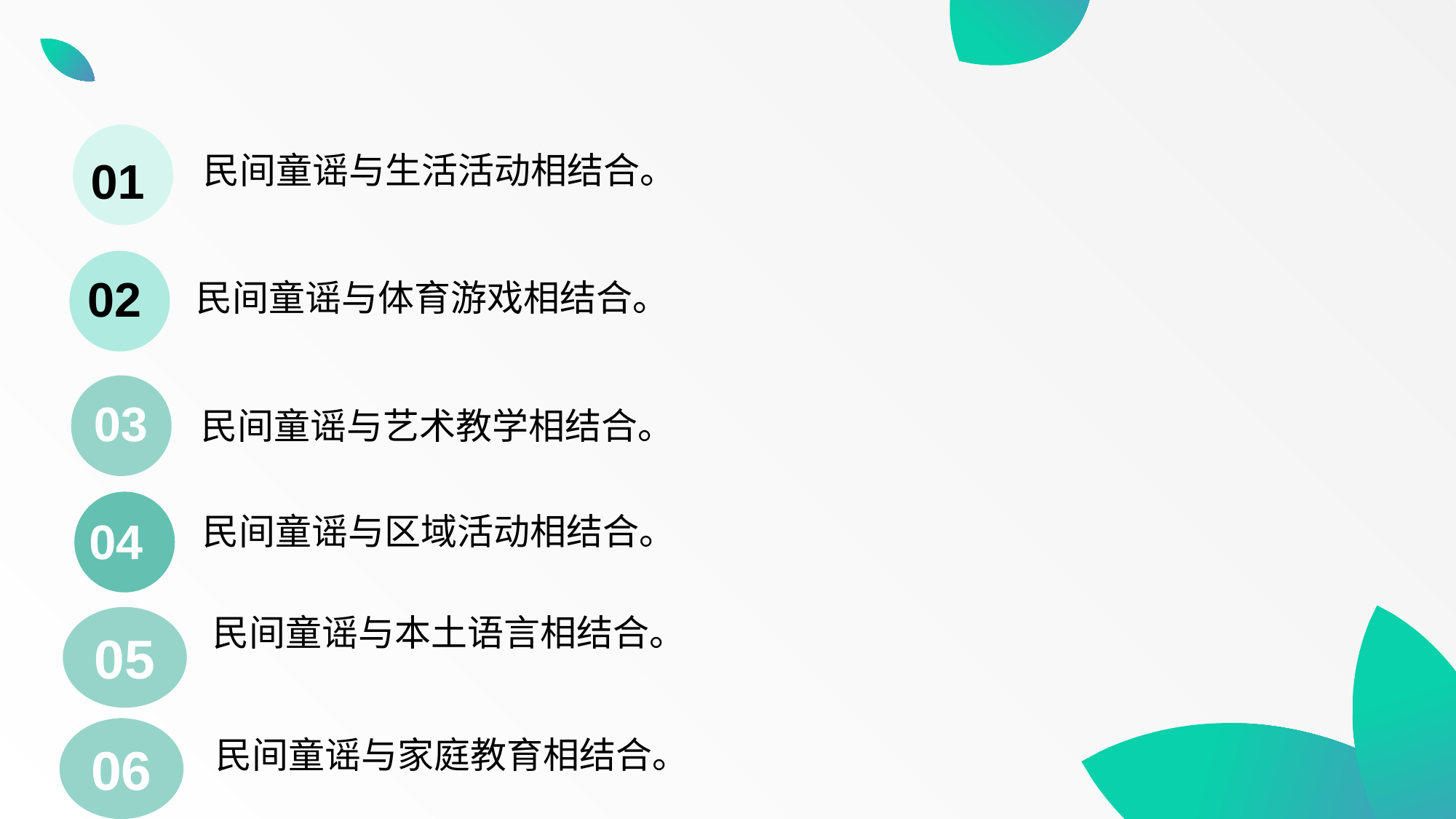

民间童谣与生活活动相结合。
01

02
民间童谣与体育游戏相结合。

03
民间童谣与艺术教学相结合。

民间童谣与区域活动相结合。
04

民间童谣与本土语言相结合。
05
03

06
民间童谣与家庭教育相结合。